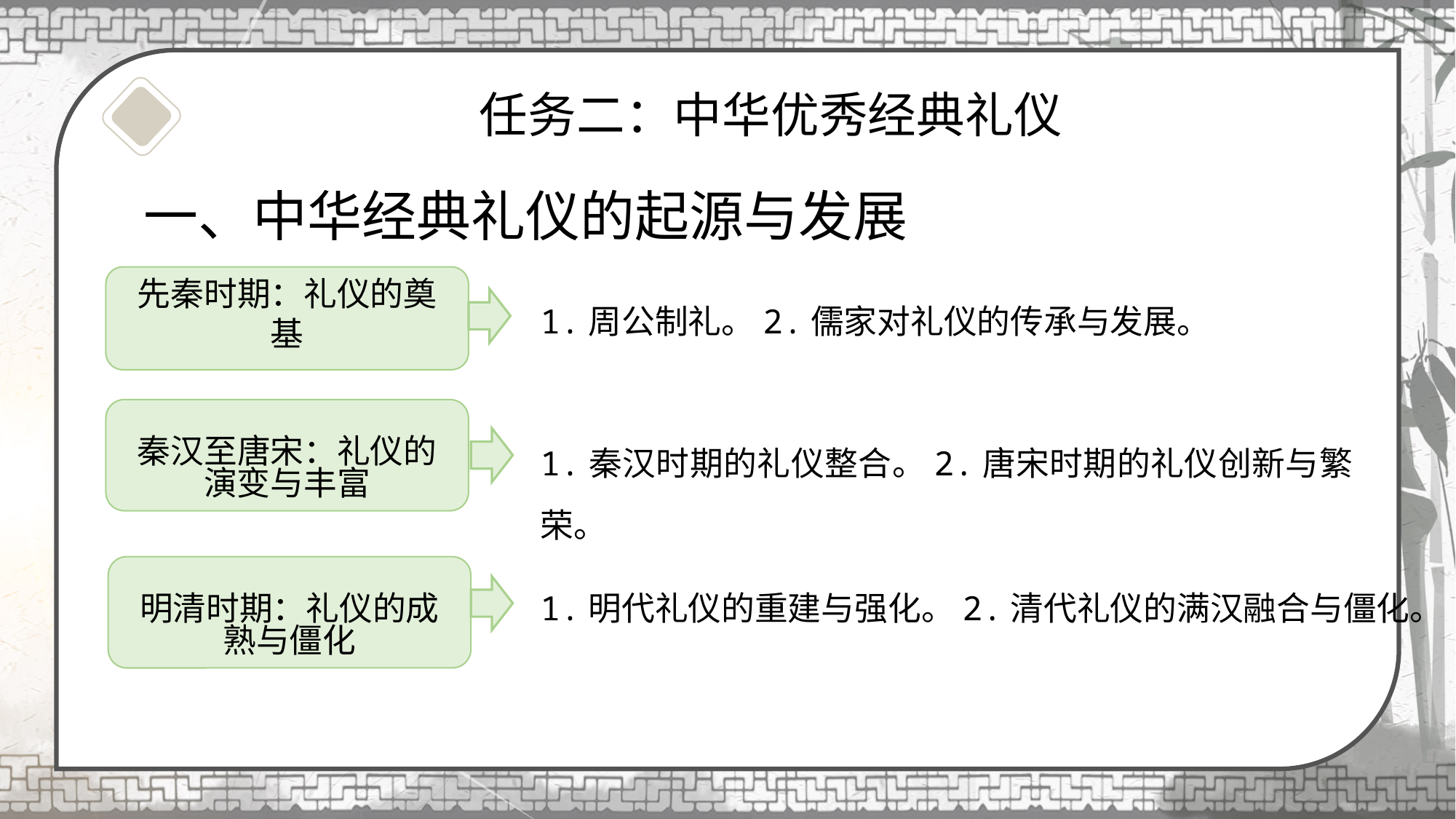

# 任务二：中华优秀经典礼仪
一、中华经典礼仪的起源与发展

先秦时期：礼仪的奠基

1.周公制礼。2.儒家对礼仪的传承与发展。

秦汉至唐宋：礼仪的演变与丰富
1.秦汉时期的礼仪整合。2.唐宋时期的礼仪创新与繁荣。

明清时期：礼仪的成熟与僵化
1.明代礼仪的重建与强化。2.清代礼仪的满汉融合与僵化。